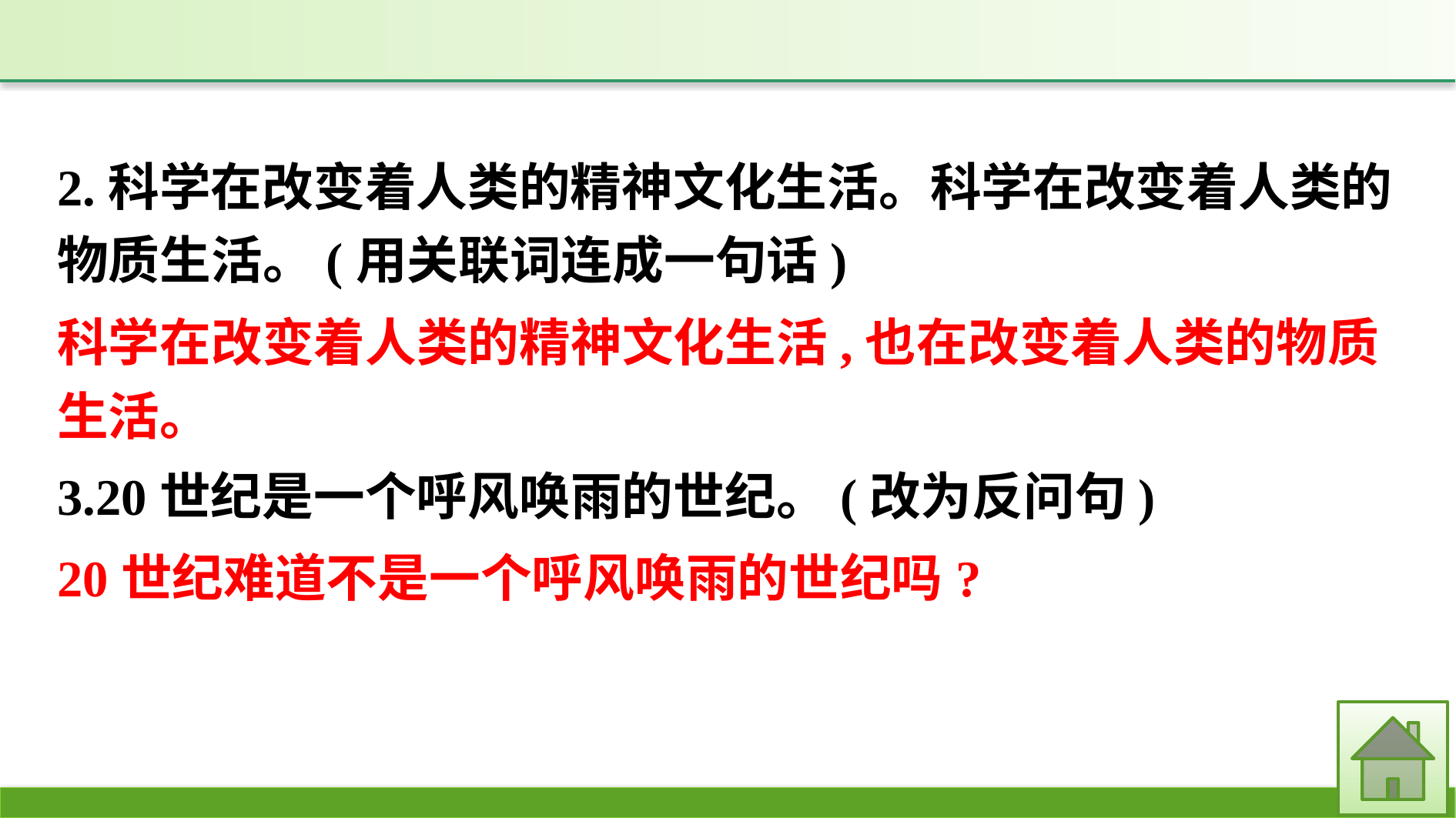

2.科学在改变着人类的精神文化生活。科学在改变着人类的物质生活。(用关联词连成一句话)
科学在改变着人类的精神文化生活,也在改变着人类的物质生活。
3.20世纪是一个呼风唤雨的世纪。(改为反问句)
20世纪难道不是一个呼风唤雨的世纪吗?